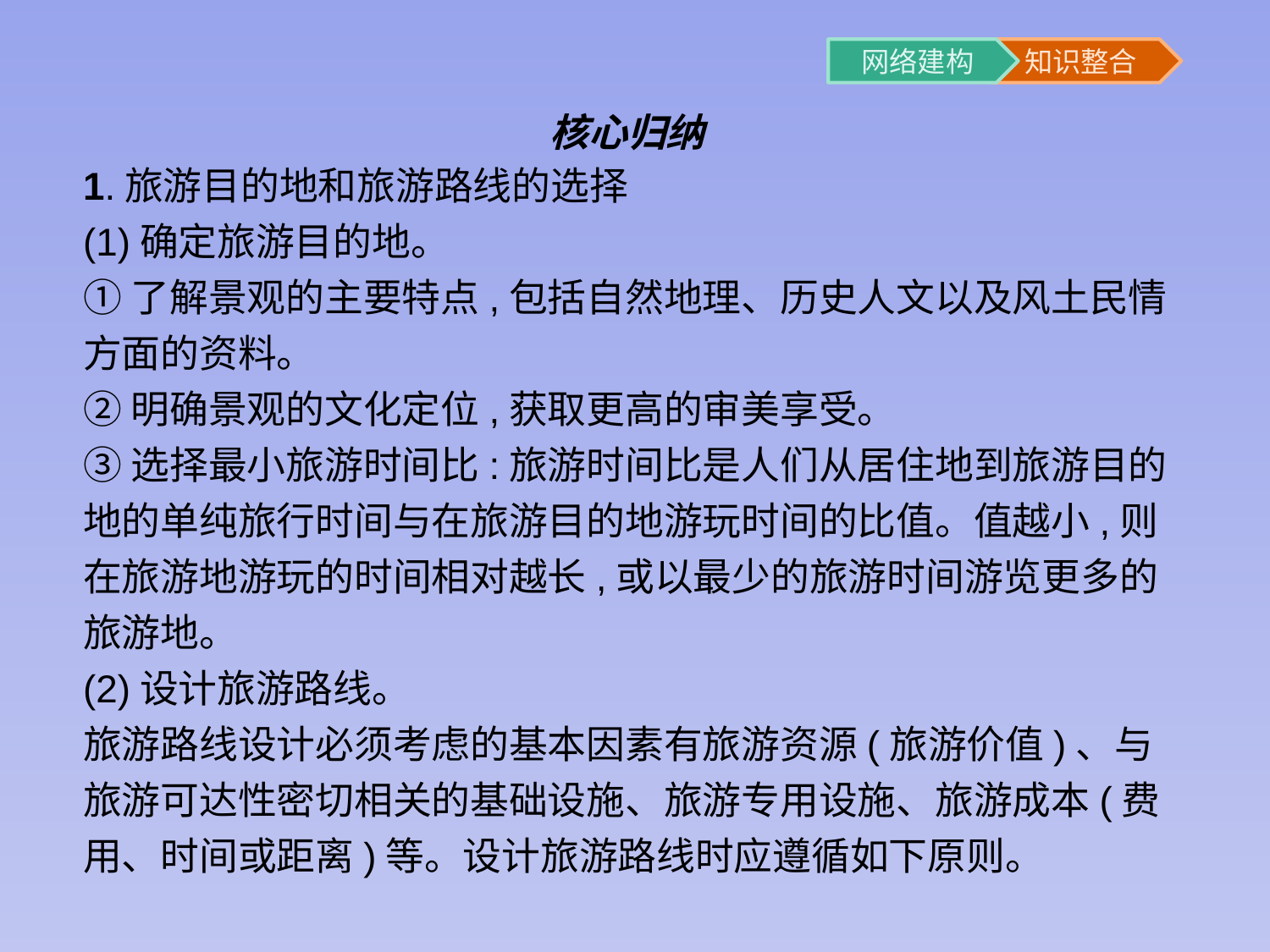

核心归纳
1.旅游目的地和旅游路线的选择
(1)确定旅游目的地。
①了解景观的主要特点,包括自然地理、历史人文以及风土民情方面的资料。
②明确景观的文化定位,获取更高的审美享受。
③选择最小旅游时间比:旅游时间比是人们从居住地到旅游目的地的单纯旅行时间与在旅游目的地游玩时间的比值。值越小,则在旅游地游玩的时间相对越长,或以最少的旅游时间游览更多的旅游地。
(2)设计旅游路线。
旅游路线设计必须考虑的基本因素有旅游资源(旅游价值)、与旅游可达性密切相关的基础设施、旅游专用设施、旅游成本(费用、时间或距离)等。设计旅游路线时应遵循如下原则。